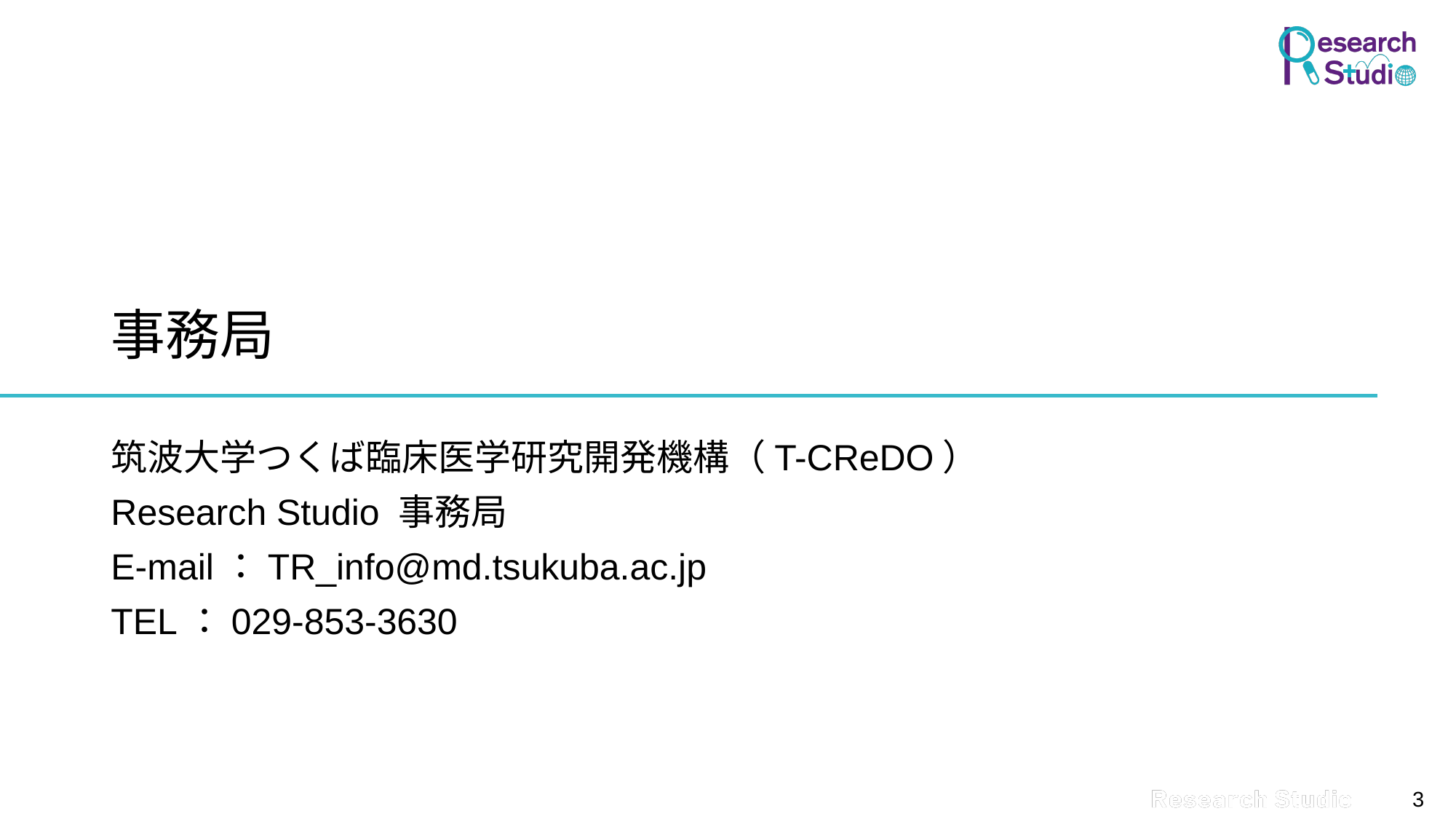

# 事務局
筑波大学つくば臨床医学研究開発機構（T-CReDO）
Research Studio 事務局
E-mail：TR_info@md.tsukuba.ac.jp
TEL：029-853-3630
3